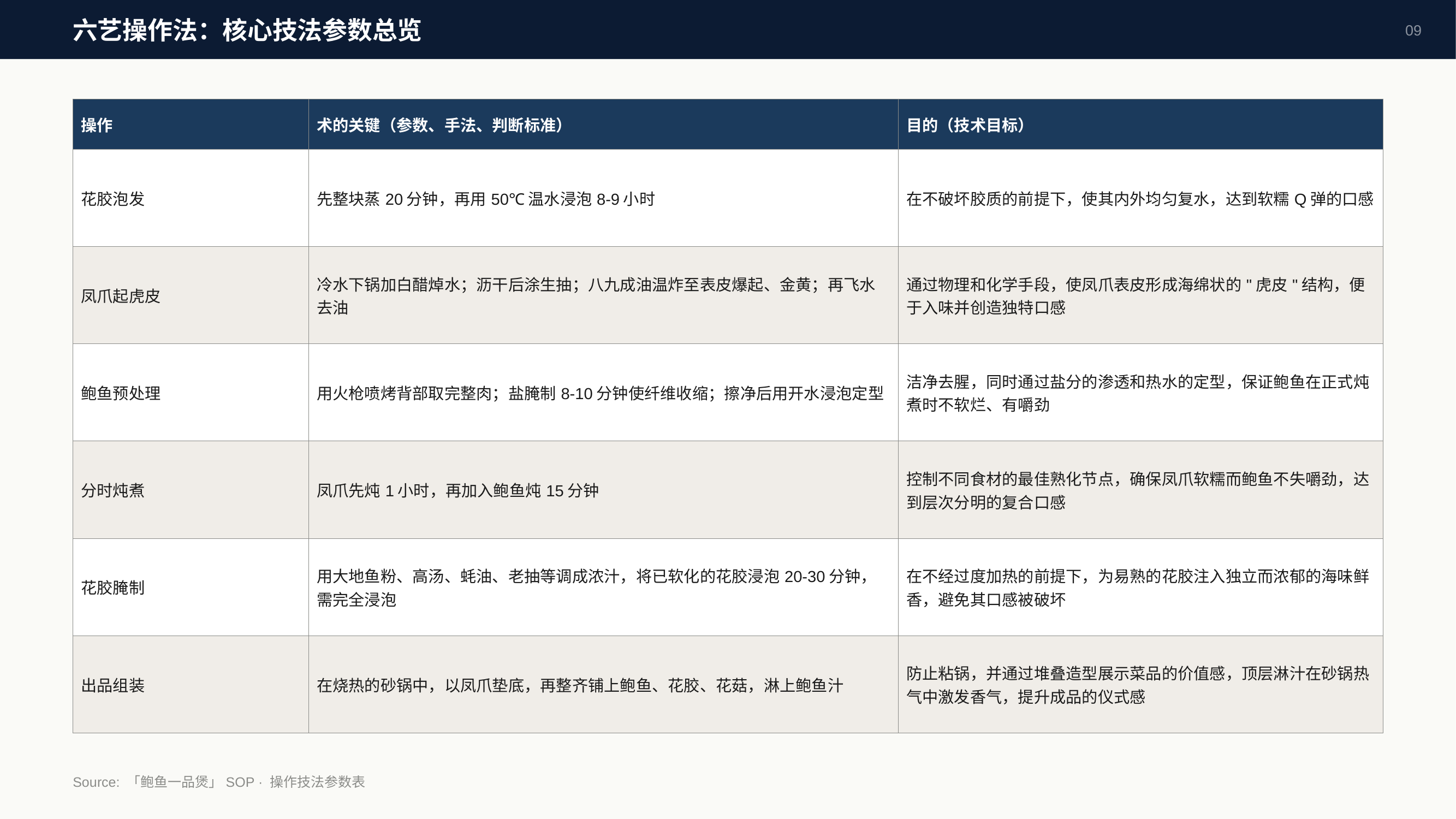

六艺操作法：核心技法参数总览
09
| 操作 | 术的关键（参数、手法、判断标准） | 目的（技术目标） |
| --- | --- | --- |
| 花胶泡发 | 先整块蒸20分钟，再用50℃温水浸泡8-9小时 | 在不破坏胶质的前提下，使其内外均匀复水，达到软糯Q弹的口感 |
| 凤爪起虎皮 | 冷水下锅加白醋焯水；沥干后涂生抽；八九成油温炸至表皮爆起、金黄；再飞水去油 | 通过物理和化学手段，使凤爪表皮形成海绵状的"虎皮"结构，便于入味并创造独特口感 |
| 鲍鱼预处理 | 用火枪喷烤背部取完整肉；盐腌制8-10分钟使纤维收缩；擦净后用开水浸泡定型 | 洁净去腥，同时通过盐分的渗透和热水的定型，保证鲍鱼在正式炖煮时不软烂、有嚼劲 |
| 分时炖煮 | 凤爪先炖1小时，再加入鲍鱼炖15分钟 | 控制不同食材的最佳熟化节点，确保凤爪软糯而鲍鱼不失嚼劲，达到层次分明的复合口感 |
| 花胶腌制 | 用大地鱼粉、高汤、蚝油、老抽等调成浓汁，将已软化的花胶浸泡20-30分钟，需完全浸泡 | 在不经过度加热的前提下，为易熟的花胶注入独立而浓郁的海味鲜香，避免其口感被破坏 |
| 出品组装 | 在烧热的砂锅中，以凤爪垫底，再整齐铺上鲍鱼、花胶、花菇，淋上鲍鱼汁 | 防止粘锅，并通过堆叠造型展示菜品的价值感，顶层淋汁在砂锅热气中激发香气，提升成品的仪式感 |
Source: 「鲍鱼一品煲」SOP · 操作技法参数表